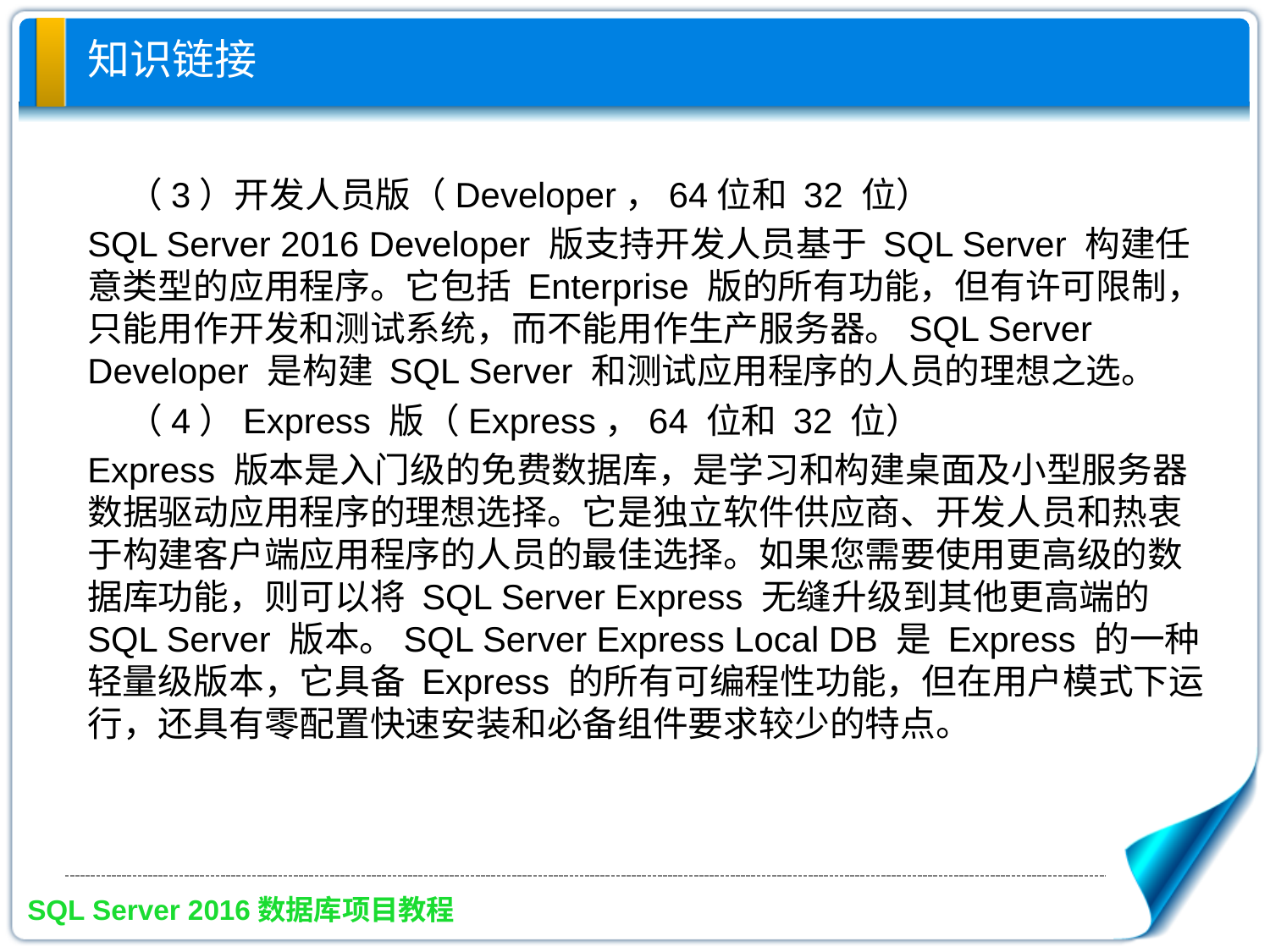

# 知识链接
    （3）开发人员版（Developer，64位和 32 位）
SQL Server 2016 Developer 版支持开发人员基于 SQL Server 构建任意类型的应用程序。它包括 Enterprise 版的所有功能，但有许可限制，只能用作开发和测试系统，而不能用作生产服务器。SQL Server Developer 是构建 SQL Server 和测试应用程序的人员的理想之选。
    （4）Express 版（Express，64 位和 32 位）
Express 版本是入门级的免费数据库，是学习和构建桌面及小型服务器数据驱动应用程序的理想选择。它是独立软件供应商、开发人员和热衷于构建客户端应用程序的人员的最佳选择。如果您需要使用更高级的数据库功能，则可以将 SQL Server Express 无缝升级到其他更高端的SQL Server 版本。SQL Server Express Local DB 是 Express 的一种轻量级版本，它具备 Express 的所有可编程性功能，但在用户模式下运行，还具有零配置快速安装和必备组件要求较少的特点。